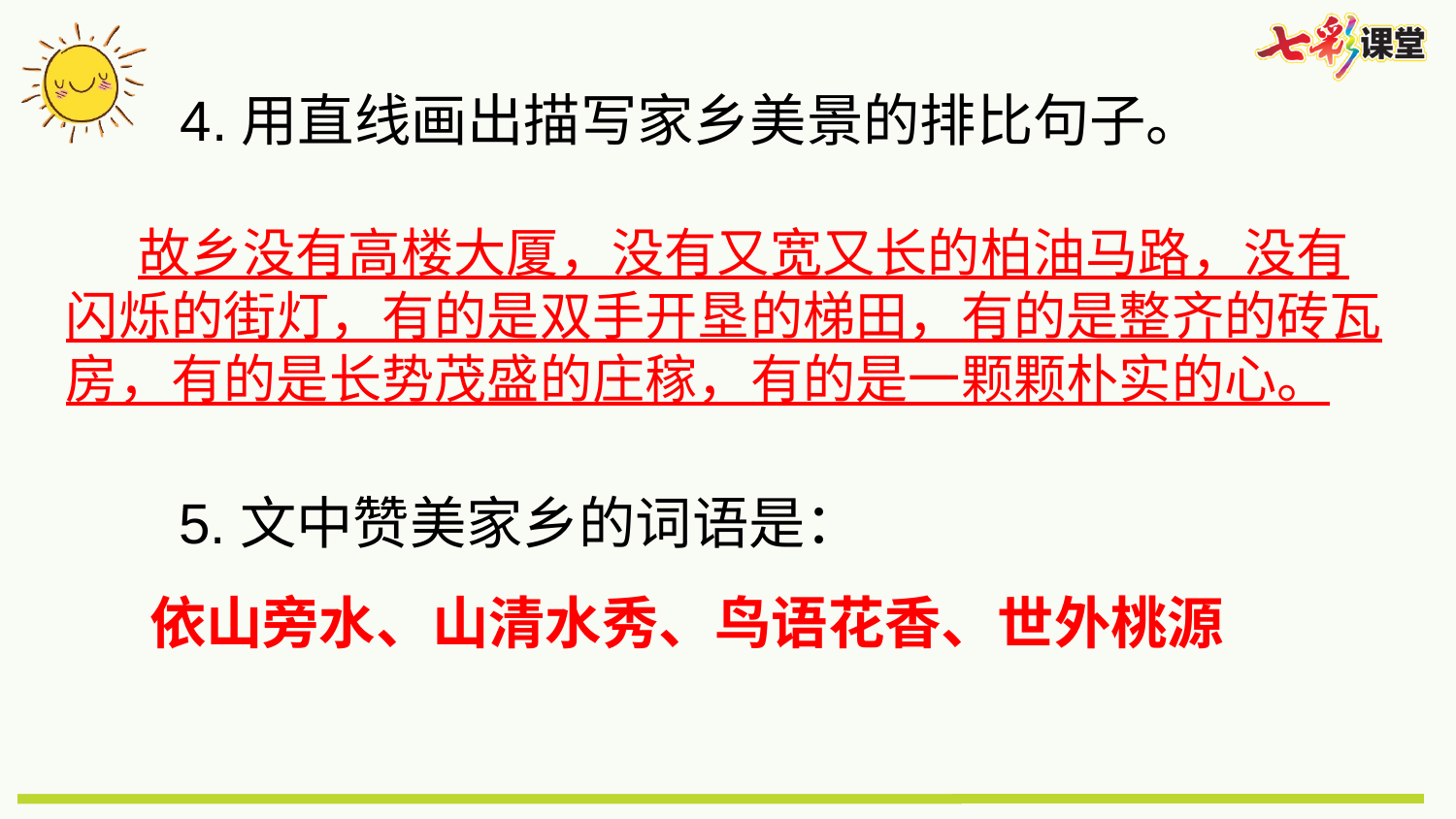

4.用直线画出描写家乡美景的排比句子。
     故乡没有高楼大厦，没有又宽又长的柏油马路，没有闪烁的街灯，有的是双手开垦的梯田，有的是整齐的砖瓦房，有的是长势茂盛的庄稼，有的是一颗颗朴实的心。
5.文中赞美家乡的词语是：
依山旁水、山清水秀、鸟语花香、世外桃源